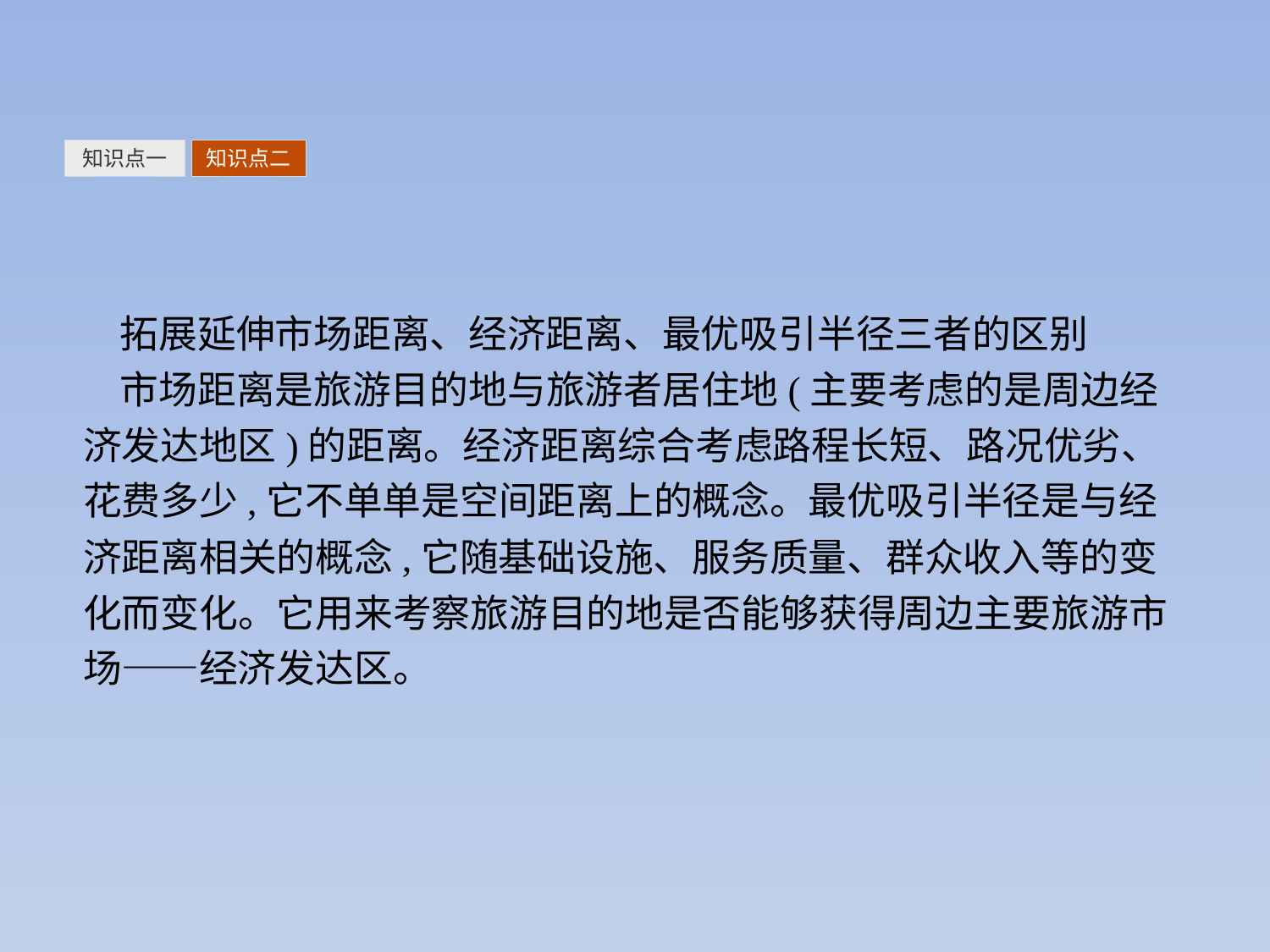

知识点一
知识点二
拓展延伸市场距离、经济距离、最优吸引半径三者的区别
市场距离是旅游目的地与旅游者居住地(主要考虑的是周边经济发达地区)的距离。经济距离综合考虑路程长短、路况优劣、花费多少,它不单单是空间距离上的概念。最优吸引半径是与经济距离相关的概念,它随基础设施、服务质量、群众收入等的变化而变化。它用来考察旅游目的地是否能够获得周边主要旅游市场——经济发达区。